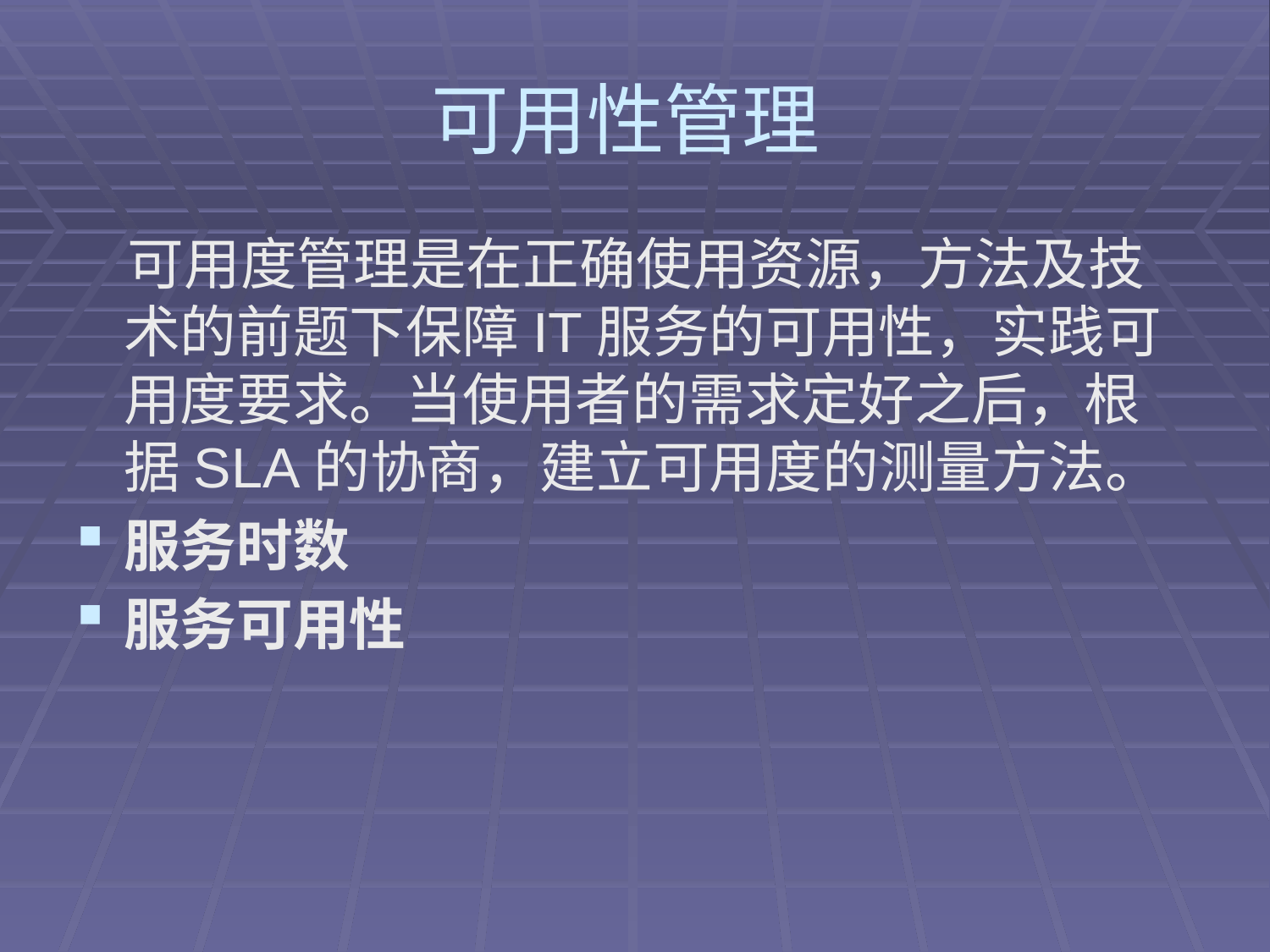

# 可用性管理
   可用度管理是在正确使用资源，方法及技术的前题下保障IT服务的可用性，实践可用度要求。当使用者的需求定好之后，根据SLA的协商，建立可用度的测量方法。
服务时数
服务可用性